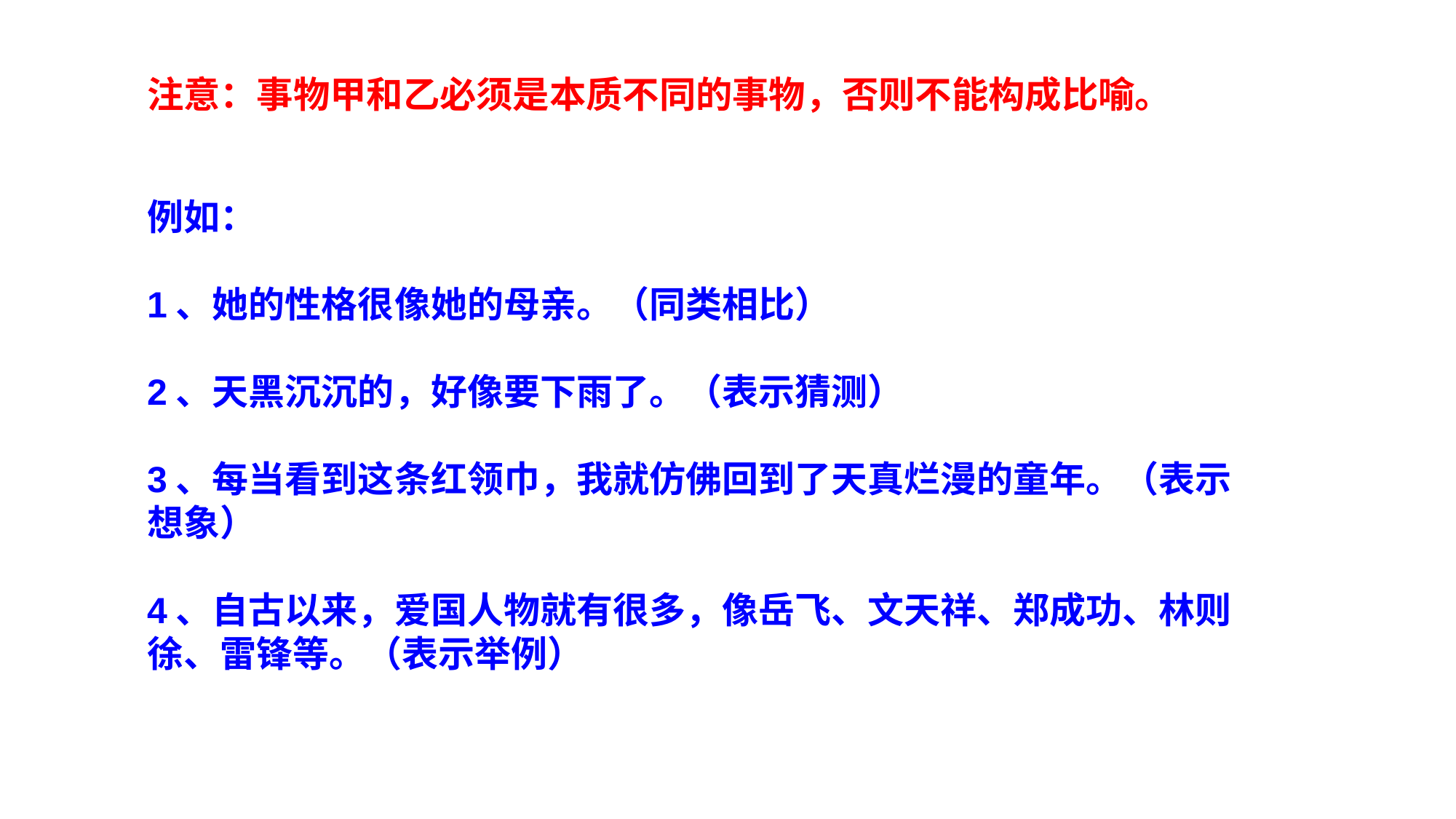

注意：事物甲和乙必须是本质不同的事物，否则不能构成比喻。

例如：

1、她的性格很像她的母亲。（同类相比）

2、天黑沉沉的，好像要下雨了。（表示猜测）

3、每当看到这条红领巾，我就仿佛回到了天真烂漫的童年。（表示想象）
4、自古以来，爱国人物就有很多，像岳飞、文天祥、郑成功、林则徐、雷锋等。（表示举例）

#